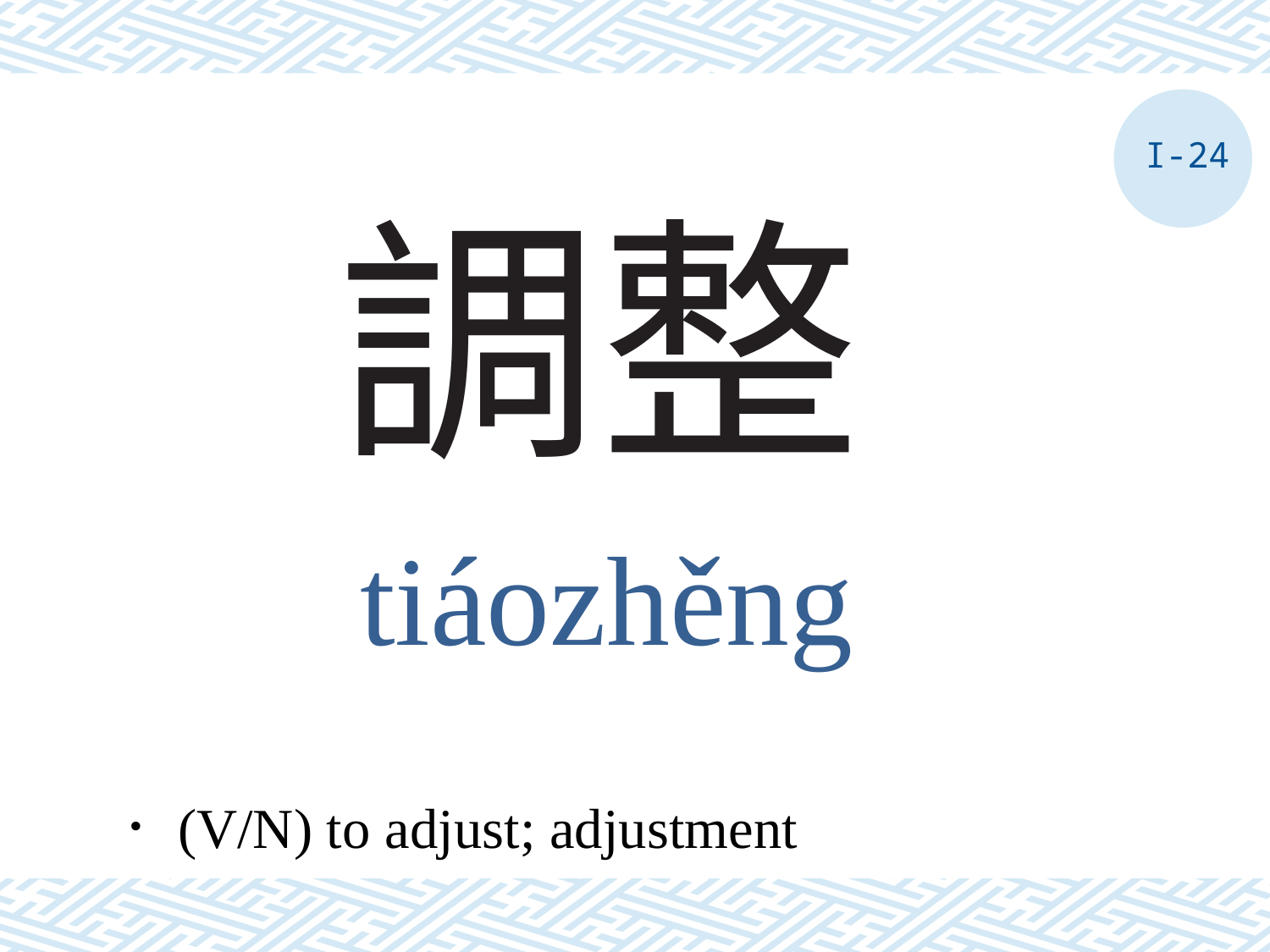

I-24

# 調整
tiáozhěng
．(V/N) to adjust; adjustment